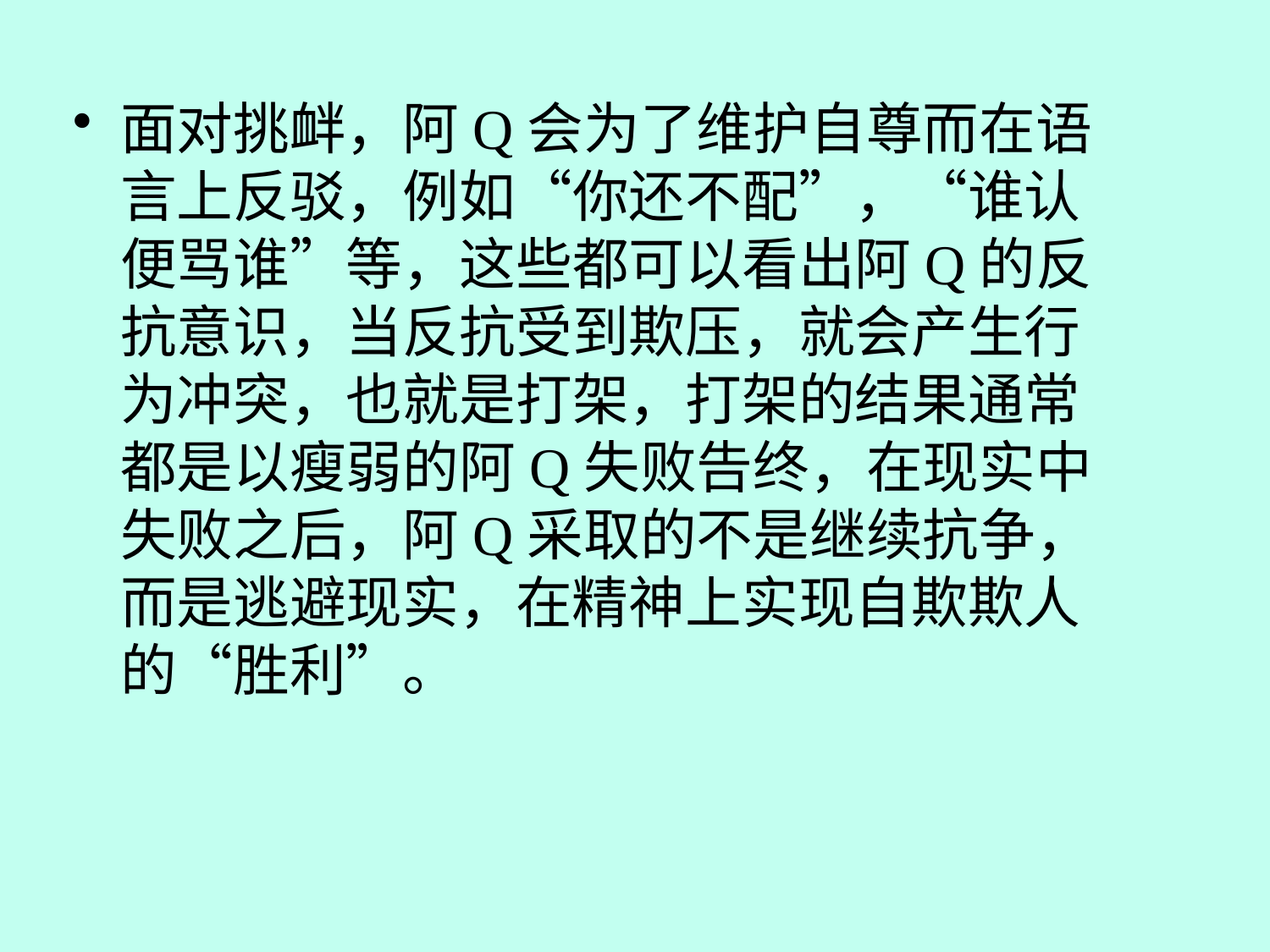

面对挑衅，阿Q会为了维护自尊而在语言上反驳，例如“你还不配”，“谁认便骂谁”等，这些都可以看出阿Q的反抗意识，当反抗受到欺压，就会产生行为冲突，也就是打架，打架的结果通常都是以瘦弱的阿Q失败告终，在现实中失败之后，阿Q采取的不是继续抗争，而是逃避现实，在精神上实现自欺欺人的“胜利”。